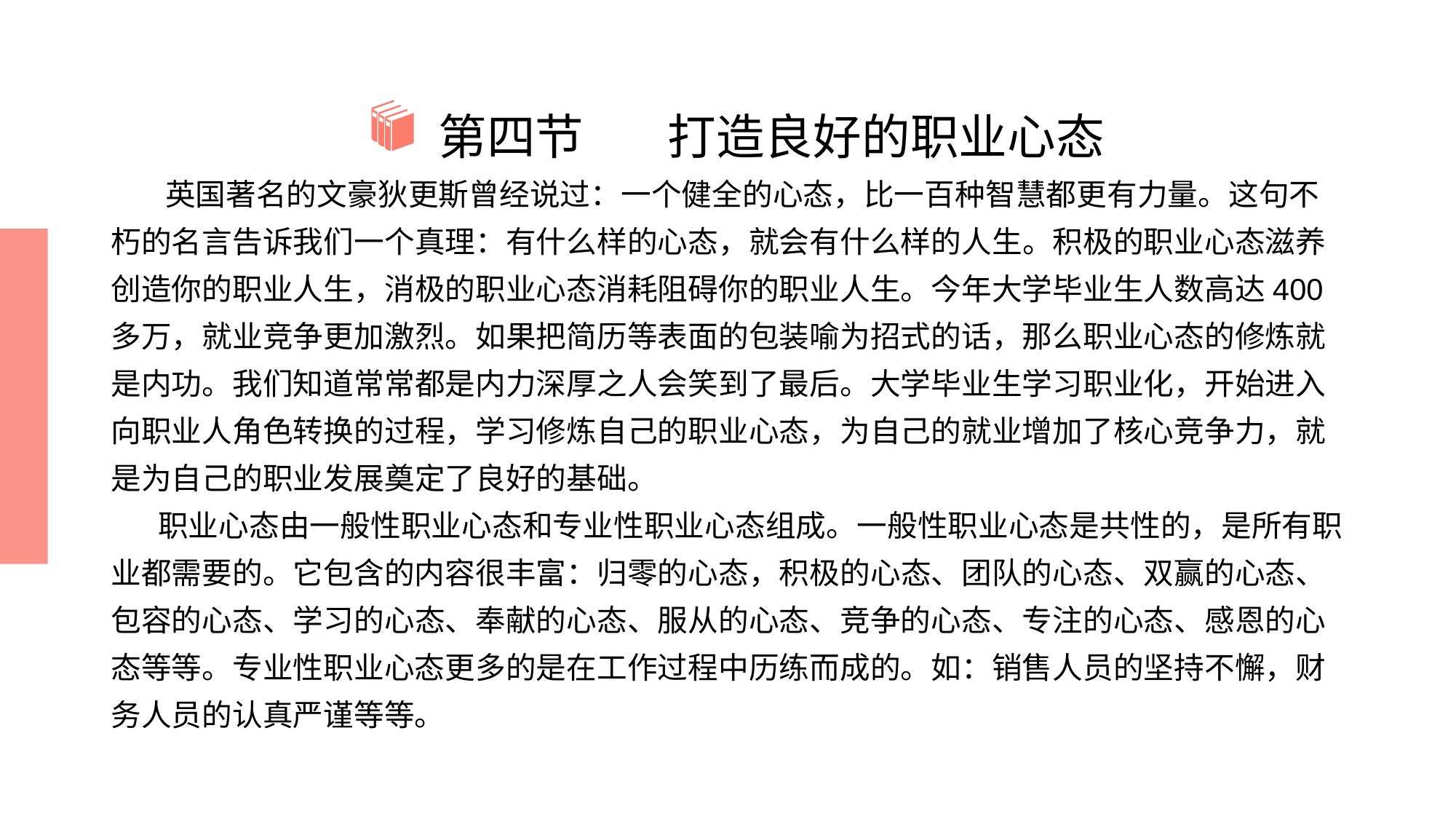

# 第四节 	 打造良好的职业心态
       英国著名的文豪狄更斯曾经说过：一个健全的心态，比一百种智慧都更有力量。这句不朽的名言告诉我们一个真理：有什么样的心态，就会有什么样的人生。积极的职业心态滋养创造你的职业人生，消极的职业心态消耗阻碍你的职业人生。今年大学毕业生人数高达400多万，就业竞争更加激烈。如果把简历等表面的包装喻为招式的话，那么职业心态的修炼就是内功。我们知道常常都是内力深厚之人会笑到了最后。大学毕业生学习职业化，开始进入向职业人角色转换的过程，学习修炼自己的职业心态，为自己的就业增加了核心竞争力，就是为自己的职业发展奠定了良好的基础。
       职业心态由一般性职业心态和专业性职业心态组成。一般性职业心态是共性的，是所有职业都需要的。它包含的内容很丰富：归零的心态，积极的心态、团队的心态、双赢的心态、包容的心态、学习的心态、奉献的心态、服从的心态、竞争的心态、专注的心态、感恩的心态等等。专业性职业心态更多的是在工作过程中历练而成的。如：销售人员的坚持不懈，财务人员的认真严谨等等。